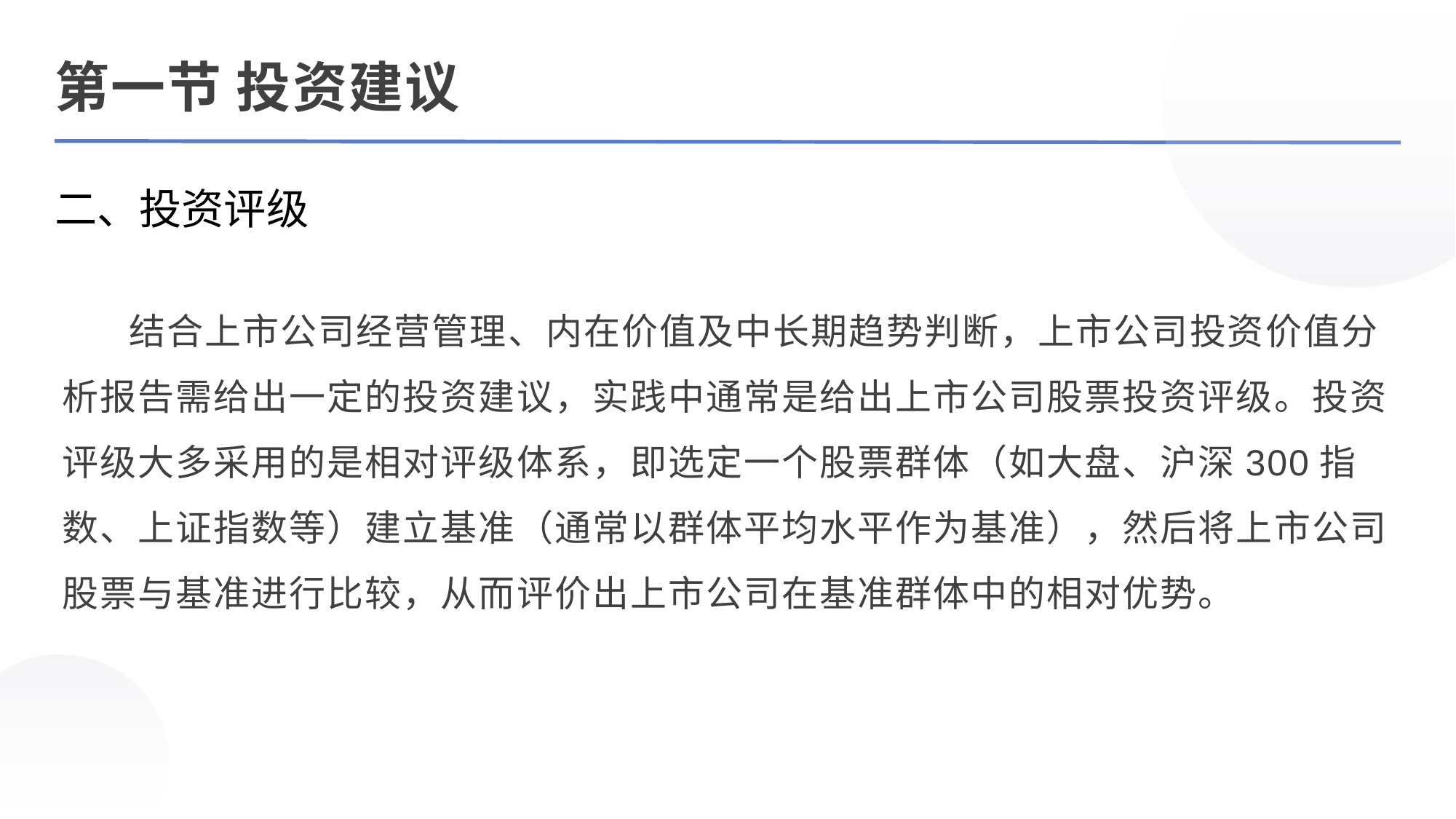

第一节 投资建议
二、投资评级
      结合上市公司经营管理、内在价值及中长期趋势判断，上市公司投资价值分析报告需给出一定的投资建议，实践中通常是给出上市公司股票投资评级。投资评级大多采用的是相对评级体系，即选定一个股票群体（如大盘、沪深300指数、上证指数等）建立基准（通常以群体平均水平作为基准），然后将上市公司股票与基准进行比较，从而评价出上市公司在基准群体中的相对优势。

6